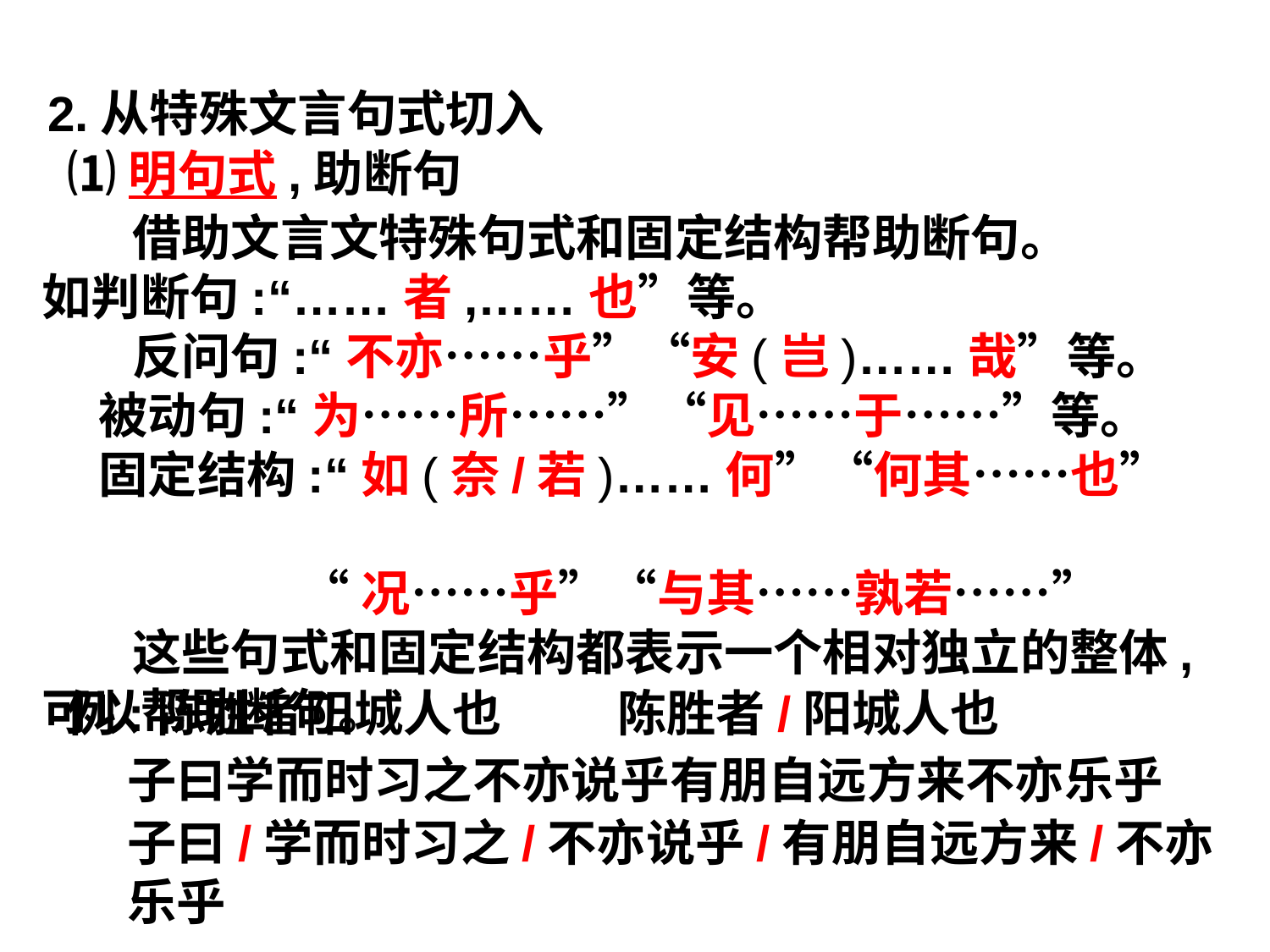

2.从特殊文言句式切入
⑴明句式,助断句
       借助文言文特殊句式和固定结构帮助断句。
如判断句:“……者,……也”等。
       反问句:“不亦……乎”“安(岂)……哉”等。
    被动句:“为……所……”“见……于……”等。
    固定结构:“如(奈/若)……何”“何其……也”
                       “况……乎”“与其……孰若……”
       这些句式和固定结构都表示一个相对独立的整体,可以帮助断句。
例:陈胜者阳城人也
陈胜者/阳城人也
子曰学而时习之不亦说乎有朋自远方来不亦乐乎
子曰/学而时习之/不亦说乎/有朋自远方来/不亦乐乎